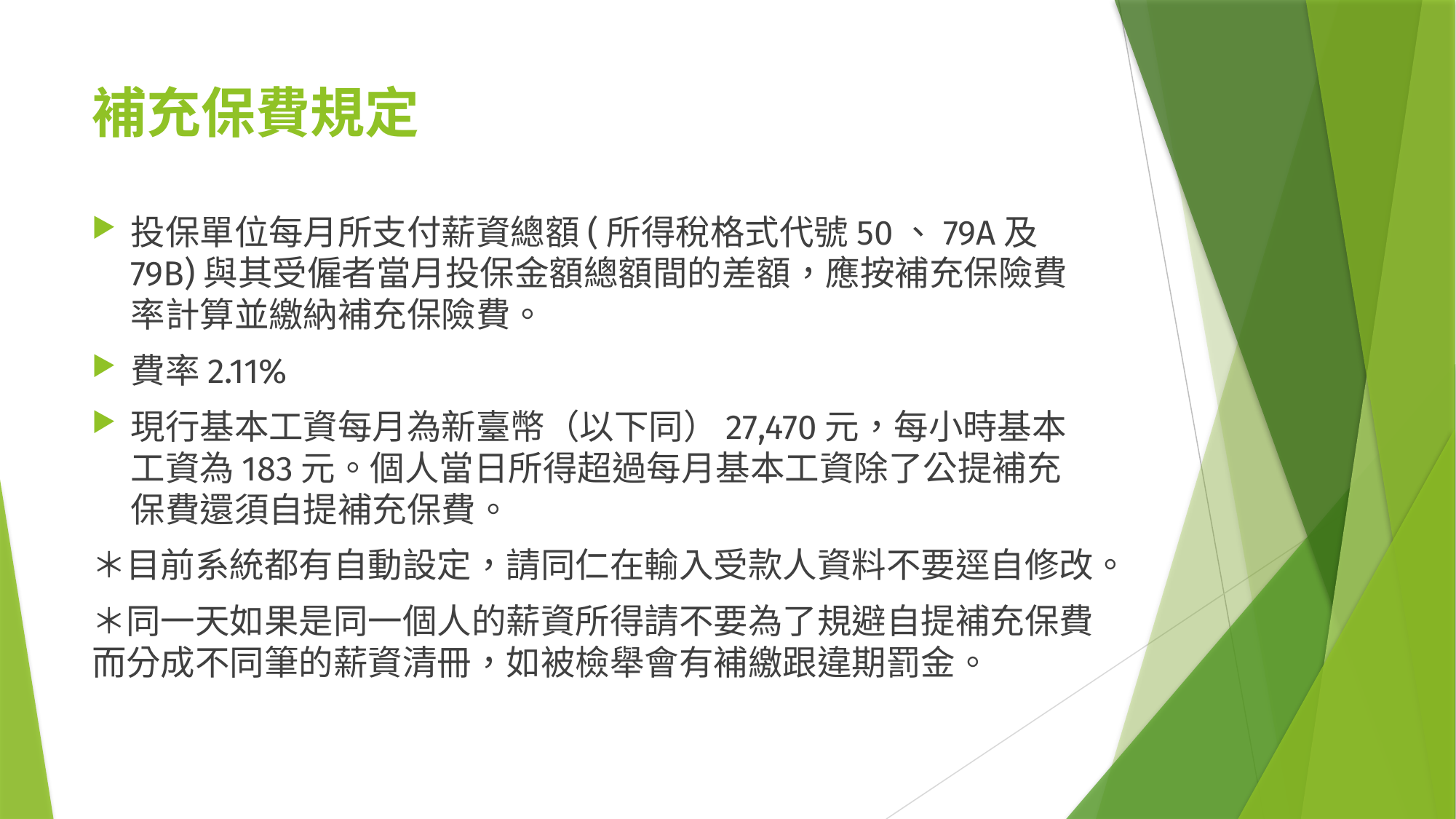

# 補充保費規定
投保單位每月所支付薪資總額(所得稅格式代號50、79A及79B)與其受僱者當月投保金額總額間的差額，應按補充保險費率計算並繳納補充保險費。
費率2.11%
現行基本工資每月為新臺幣（以下同）27,470元，每小時基本工資為183元。個人當日所得超過每月基本工資除了公提補充保費還須自提補充保費。
＊目前系統都有自動設定，請同仁在輸入受款人資料不要逕自修改。
＊同一天如果是同一個人的薪資所得請不要為了規避自提補充保費而分成不同筆的薪資清冊，如被檢舉會有補繳跟違期罰金。